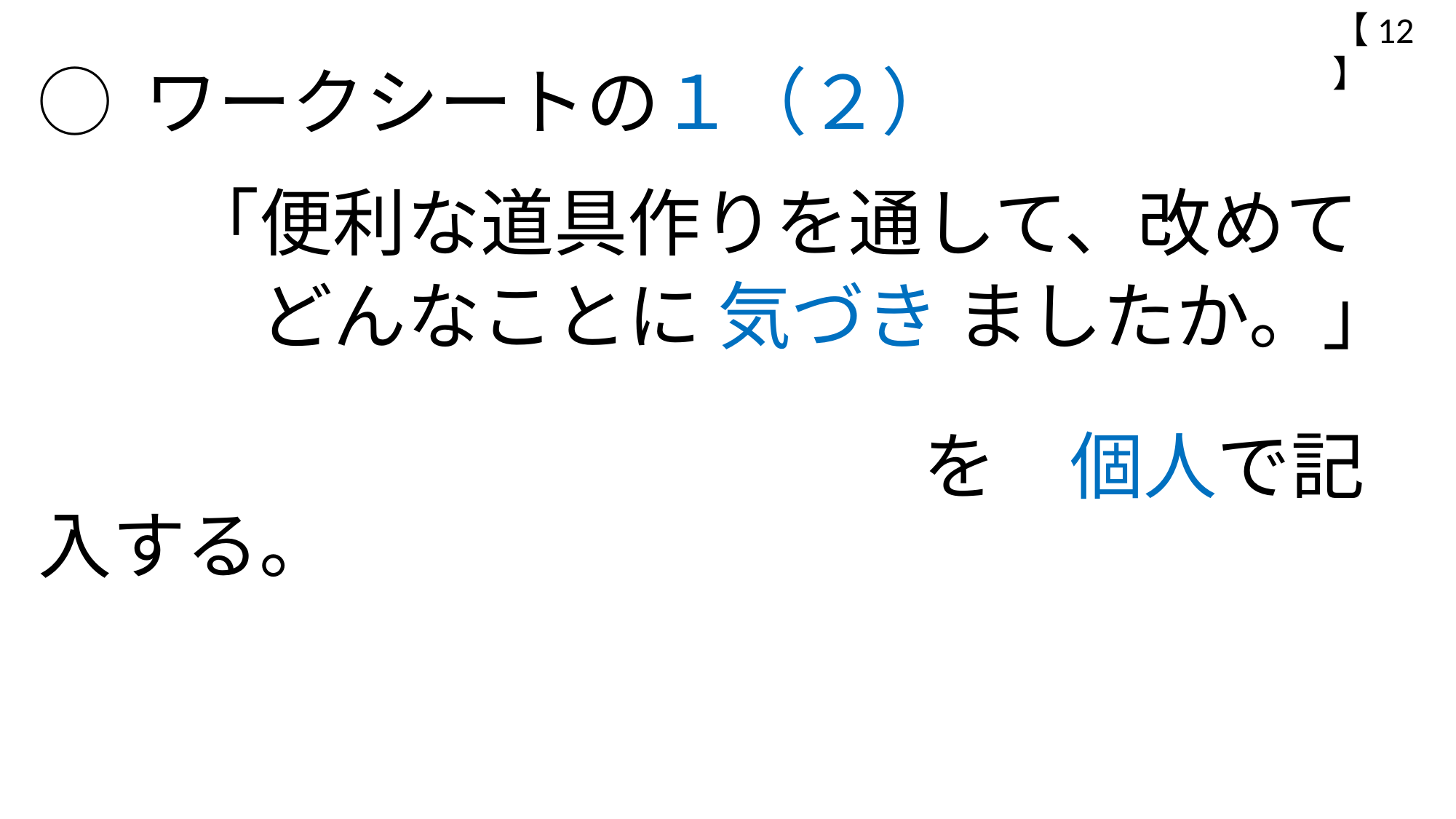

【12】
◯ ワークシートの１（２）

　　「便利な道具作りを通して、改めて
　　　どんなことに 気づき ましたか。」

　　　　　　　　　　　　を　個人で記入する。